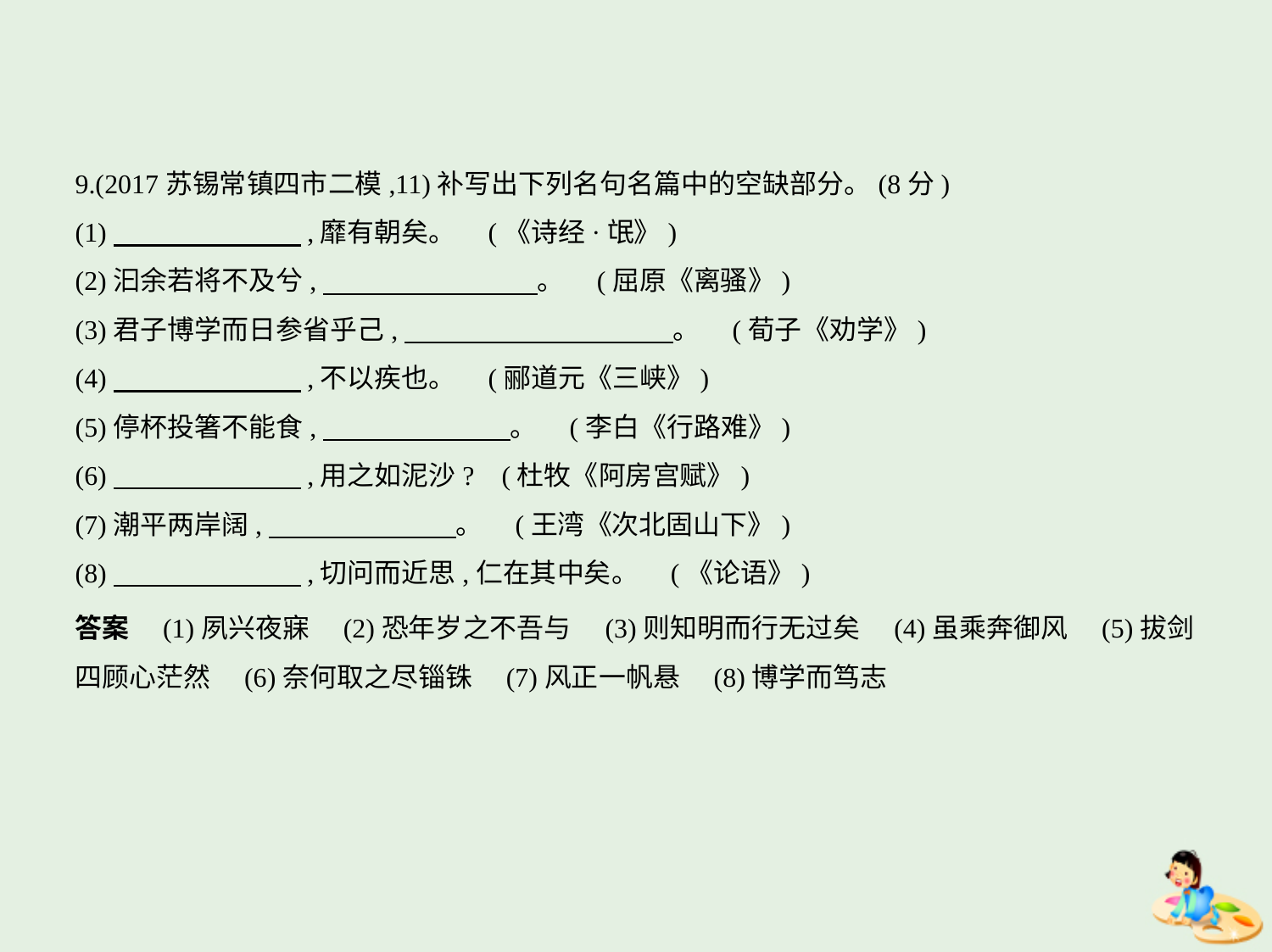

9.(2017苏锡常镇四市二模,11)补写出下列名句名篇中的空缺部分。(8分)
(1)　　　　　　    ,靡有朝矣。 (《诗经·氓》)
(2)汩余若将不及兮,　　　　　　　    。 (屈原《离骚》)
(3)君子博学而日参省乎己,　　　　　　　　　    。 (荀子《劝学》)
(4)　　　　　　    ,不以疾也。 (郦道元《三峡》)
(5)停杯投箸不能食,　　　　　　    。 (李白《行路难》)
(6)　　　　　　    ,用之如泥沙? (杜牧《阿房宫赋》)
(7)潮平两岸阔,　　　　　　    。 (王湾《次北固山下》)
(8)　　　　　　    ,切问而近思,仁在其中矣。 (《论语》)
答案　(1)夙兴夜寐　(2)恐年岁之不吾与　(3)则知明而行无过矣　(4)虽乘奔御风　(5)拔剑
四顾心茫然　(6)奈何取之尽锱铢　(7)风正一帆悬　(8)博学而笃志